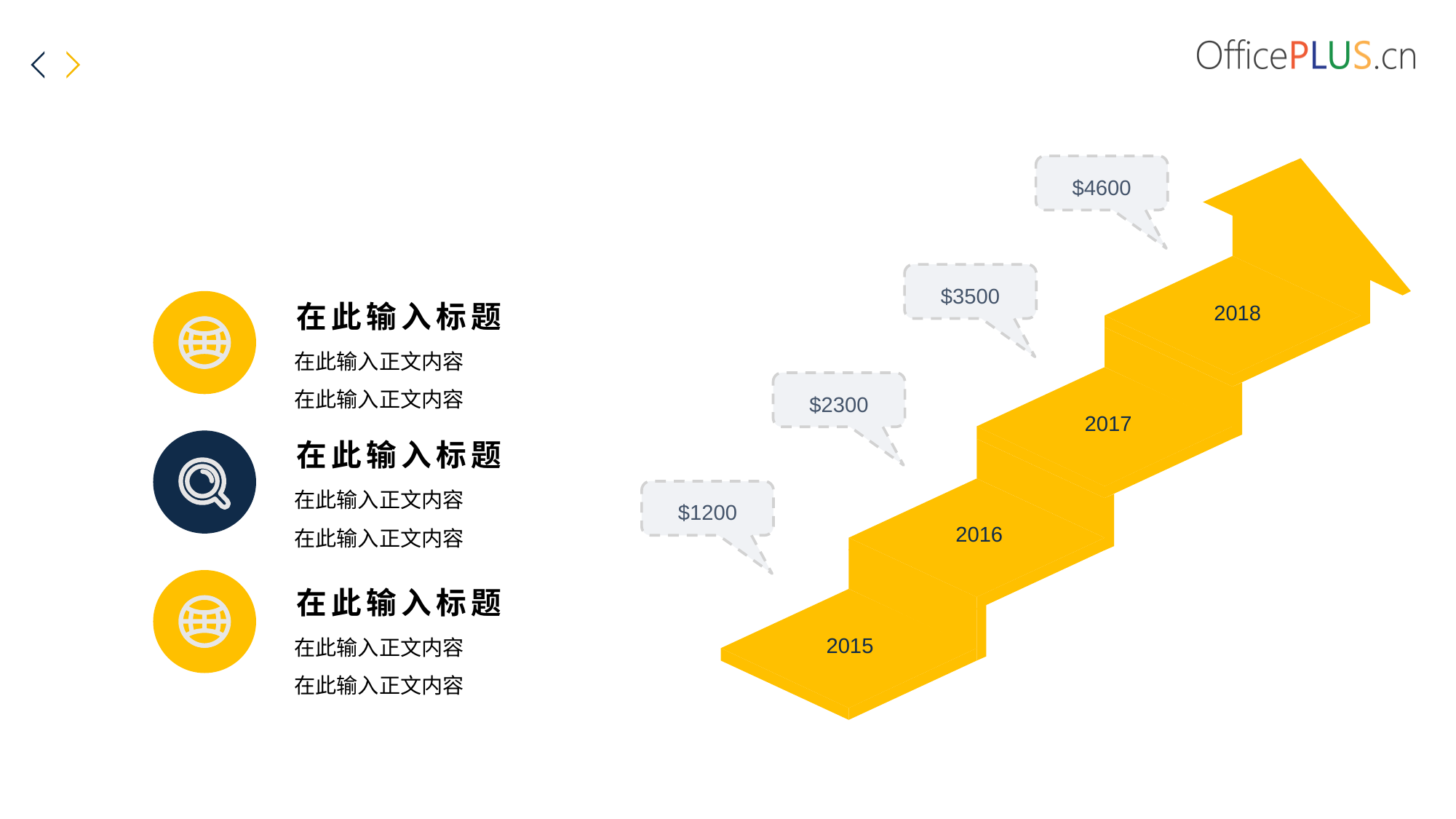

$4600

2018
2017
2016
2015
$3500

在此输入标题
在此输入正文内容
在此输入正文内容
$2300

在此输入标题
在此输入正文内容
在此输入正文内容
$1200

在此输入标题
在此输入正文内容
在此输入正文内容